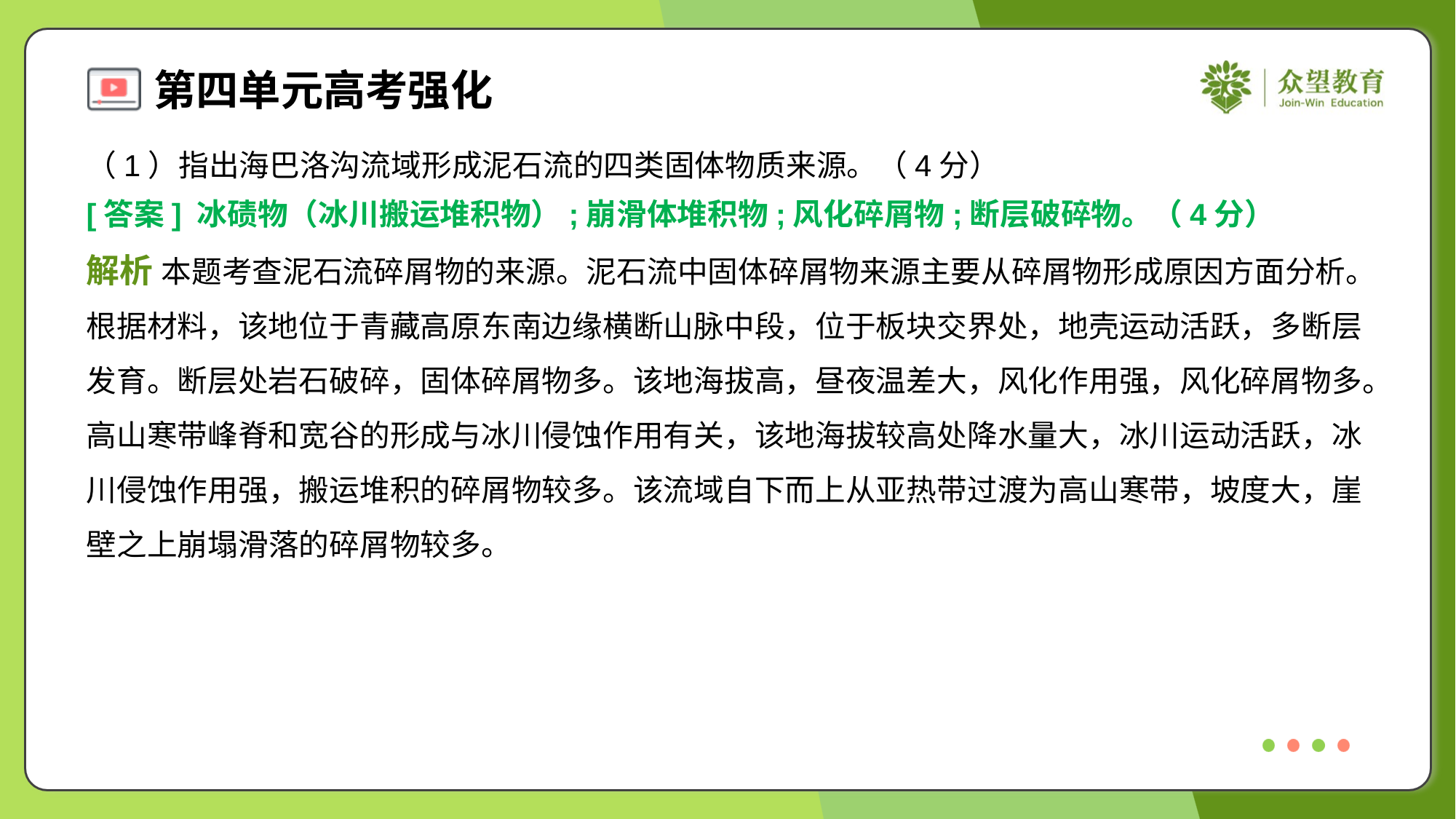

（1）指出海巴洛沟流域形成泥石流的四类固体物质来源。（4分）
[答案] 冰碛物（冰川搬运堆积物）;崩滑体堆积物;风化碎屑物;断层破碎物。（4分）
解析 本题考查泥石流碎屑物的来源。泥石流中固体碎屑物来源主要从碎屑物形成原因方面分析。
根据材料，该地位于青藏高原东南边缘横断山脉中段，位于板块交界处，地壳运动活跃，多断层
发育。断层处岩石破碎，固体碎屑物多。该地海拔高，昼夜温差大，风化作用强，风化碎屑物多。
高山寒带峰脊和宽谷的形成与冰川侵蚀作用有关，该地海拔较高处降水量大，冰川运动活跃，冰
川侵蚀作用强，搬运堆积的碎屑物较多。该流域自下而上从亚热带过渡为高山寒带，坡度大，崖
壁之上崩塌滑落的碎屑物较多。